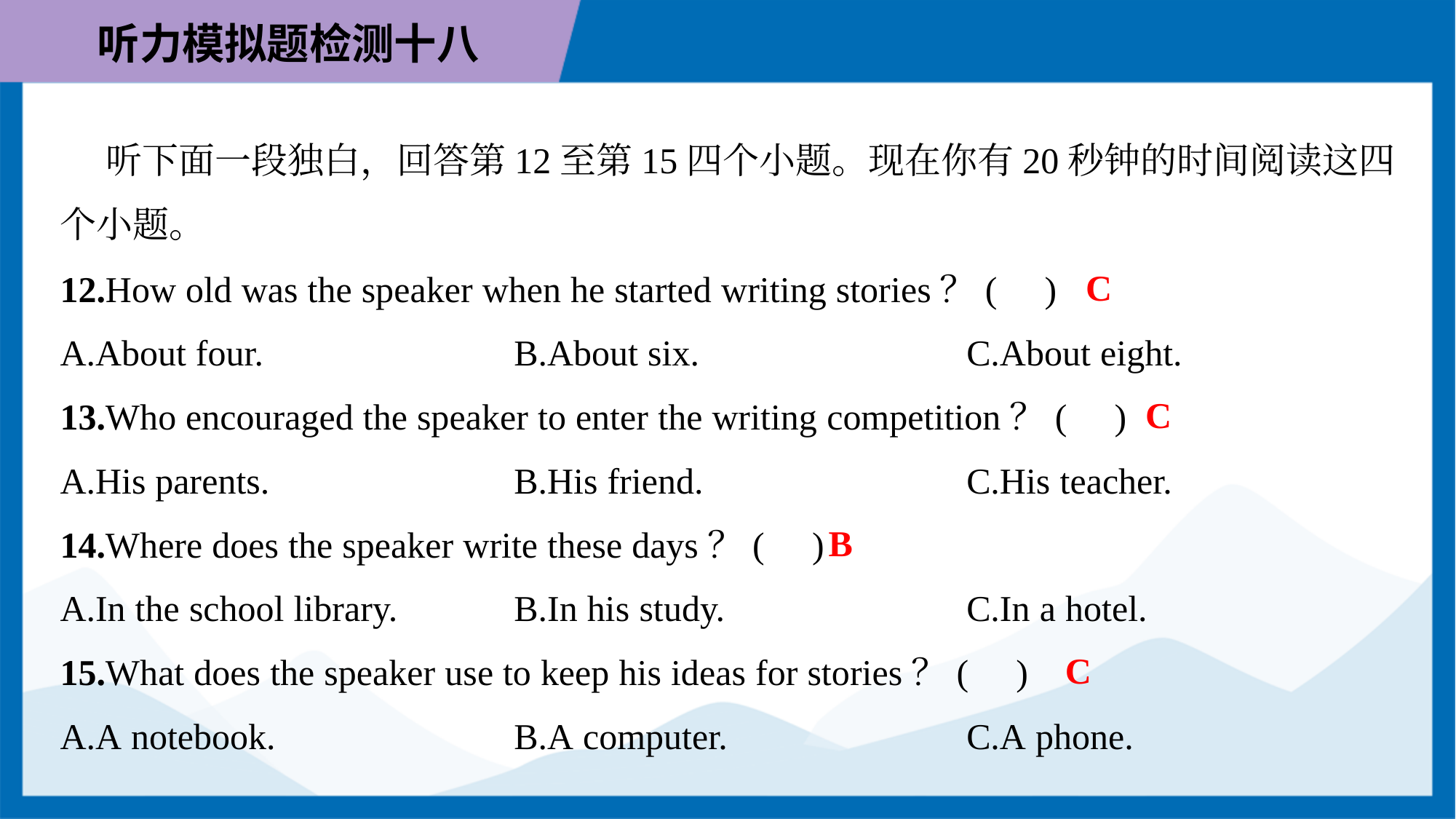

听下面一段独白，回答第12至第15四个小题。现在你有20秒钟的时间阅读这四
个小题。
C
12.How old was the speaker when he started writing stories？(     )
A.About four.	B.About six.	C.About eight.
C
13.Who encouraged the speaker to enter the writing competition？(     )
A.His parents.	B.His friend.	C.His teacher.
B
14.Where does the speaker write these days？(     )
A.In the school library.	B.In his study.	C.In a hotel.
C
15.What does the speaker use to keep his ideas for stories？(     )
A.A notebook.	B.A computer.	C.A phone.